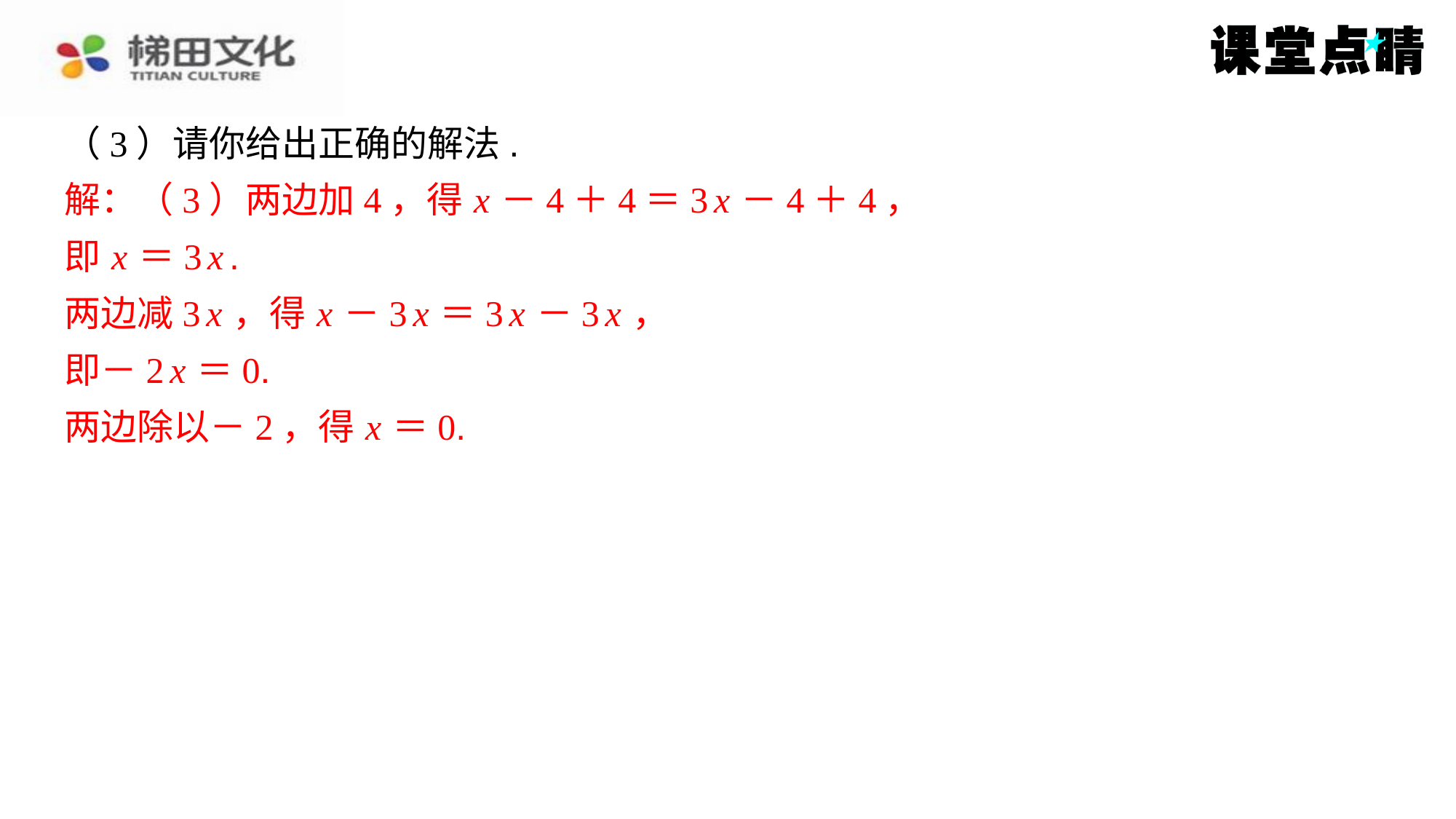

（3）请你给出正确的解法.
解：（3）两边加4，得 x －4＋4＝3 x －4＋4，
即 x ＝3 x .
两边减3 x ，得 x －3 x ＝3 x －3 x ，
即－2 x ＝0.
两边除以－2，得 x ＝0.
解：（3）两边加4，得 x －4＋4＝3 x －4＋4，
即 x ＝3 x .
两边减3 x ，得 x －3 x ＝3 x －3 x ，
即－2 x ＝0.
两边除以－2，得 x ＝0.